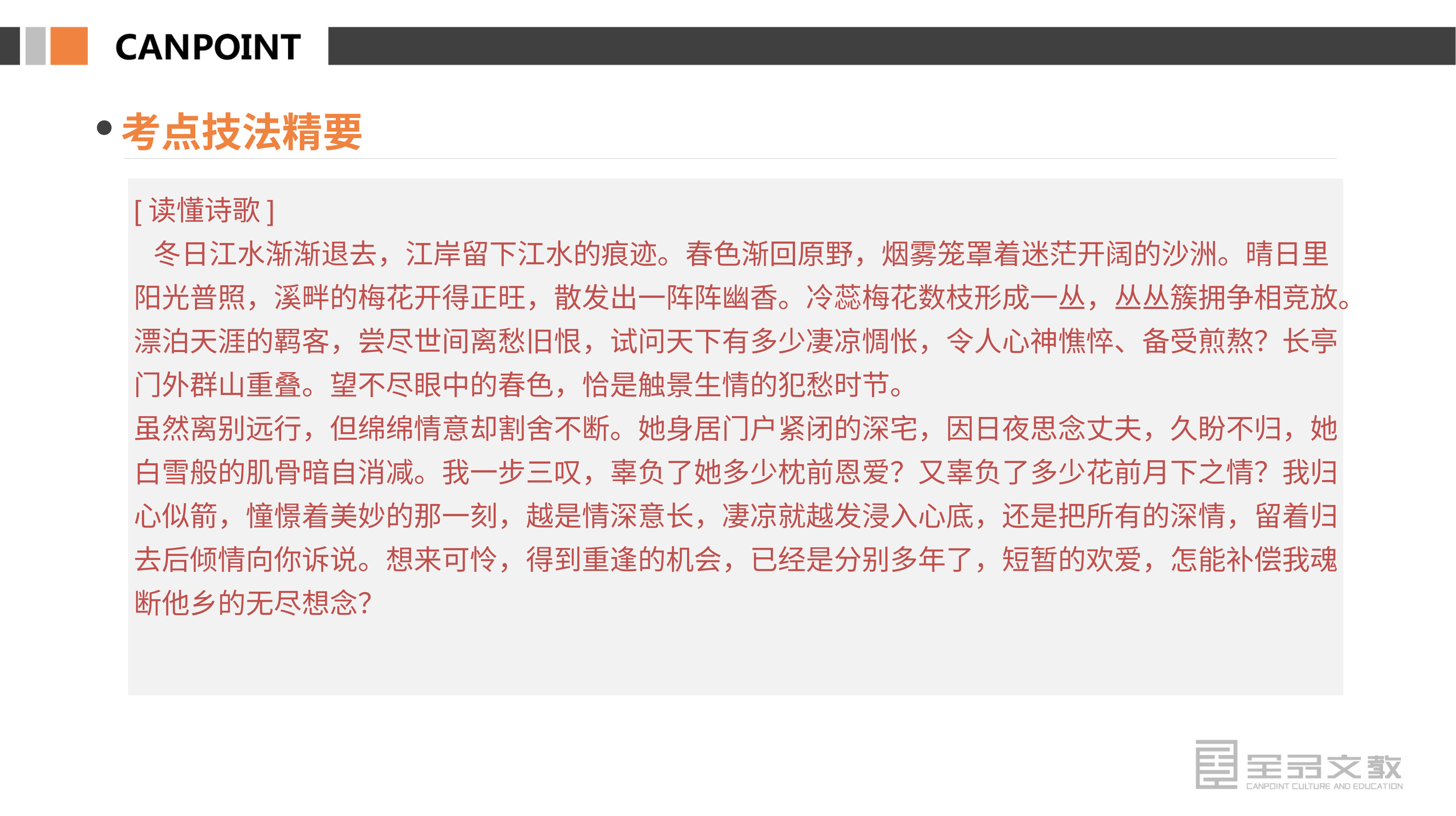

考点技法精要

[读懂诗歌]
  冬日江水渐渐退去，江岸留下江水的痕迹。春色渐回原野，烟雾笼罩着迷茫开阔的沙洲。晴日里阳光普照，溪畔的梅花开得正旺，散发出一阵阵幽香。冷蕊梅花数枝形成一丛，丛丛簇拥争相竞放。漂泊天涯的羁客，尝尽世间离愁旧恨，试问天下有多少凄凉惆怅，令人心神憔悴、备受煎熬？长亭门外群山重叠。望不尽眼中的春色，恰是触景生情的犯愁时节。
虽然离别远行，但绵绵情意却割舍不断。她身居门户紧闭的深宅，因日夜思念丈夫，久盼不归，她白雪般的肌骨暗自消减。我一步三叹，辜负了她多少枕前恩爱？又辜负了多少花前月下之情？我归心似箭，憧憬着美妙的那一刻，越是情深意长，凄凉就越发浸入心底，还是把所有的深情，留着归去后倾情向你诉说。想来可怜，得到重逢的机会，已经是分别多年了，短暂的欢爱，怎能补偿我魂断他乡的无尽想念？